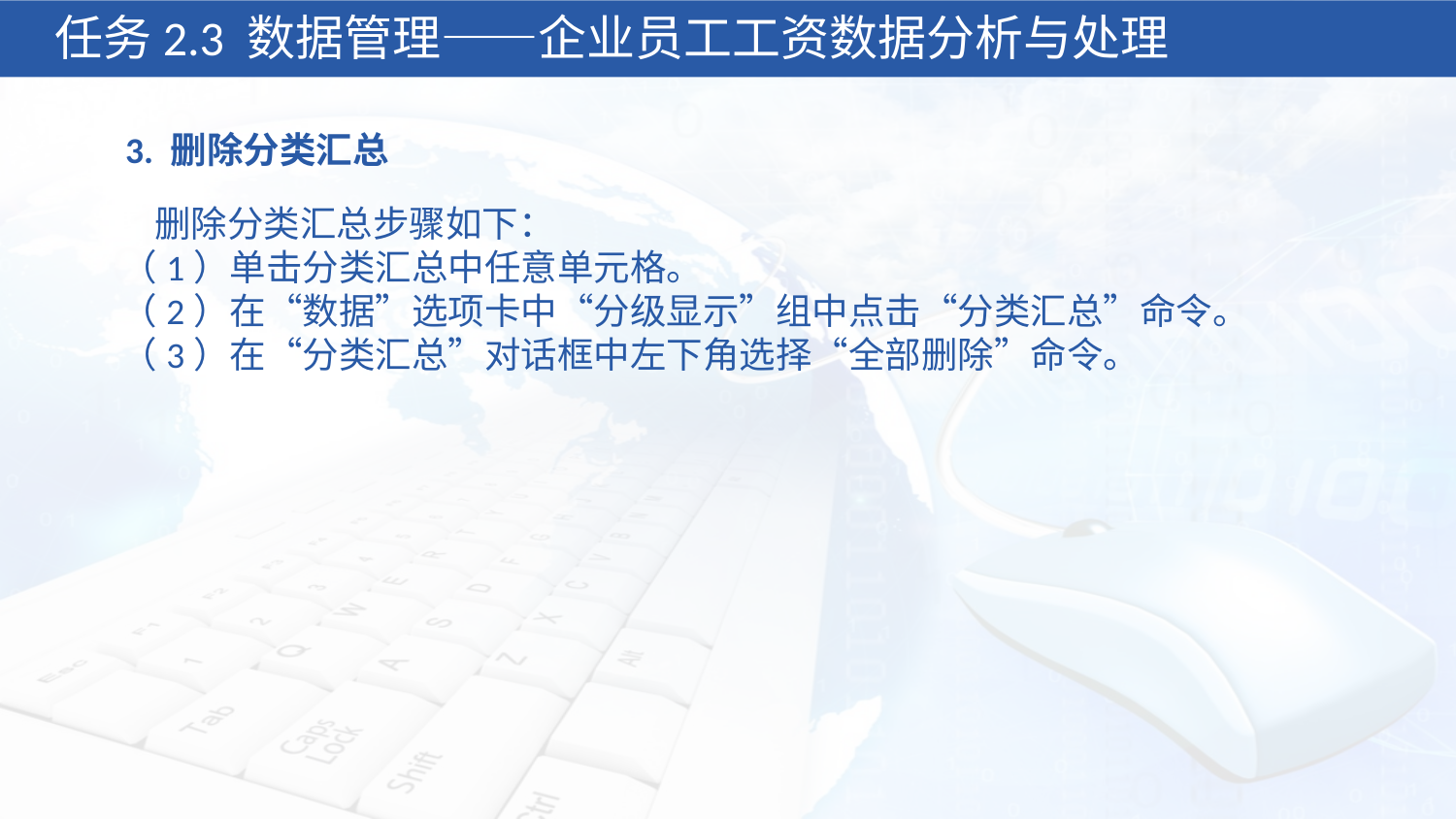

任务2.3 数据管理——企业员工工资数据分析与处理
3. 删除分类汇总
   删除分类汇总步骤如下：
（1）单击分类汇总中任意单元格。
（2）在“数据”选项卡中“分级显示”组中点击“分类汇总”命令。
（3）在“分类汇总”对话框中左下角选择“全部删除”命令。